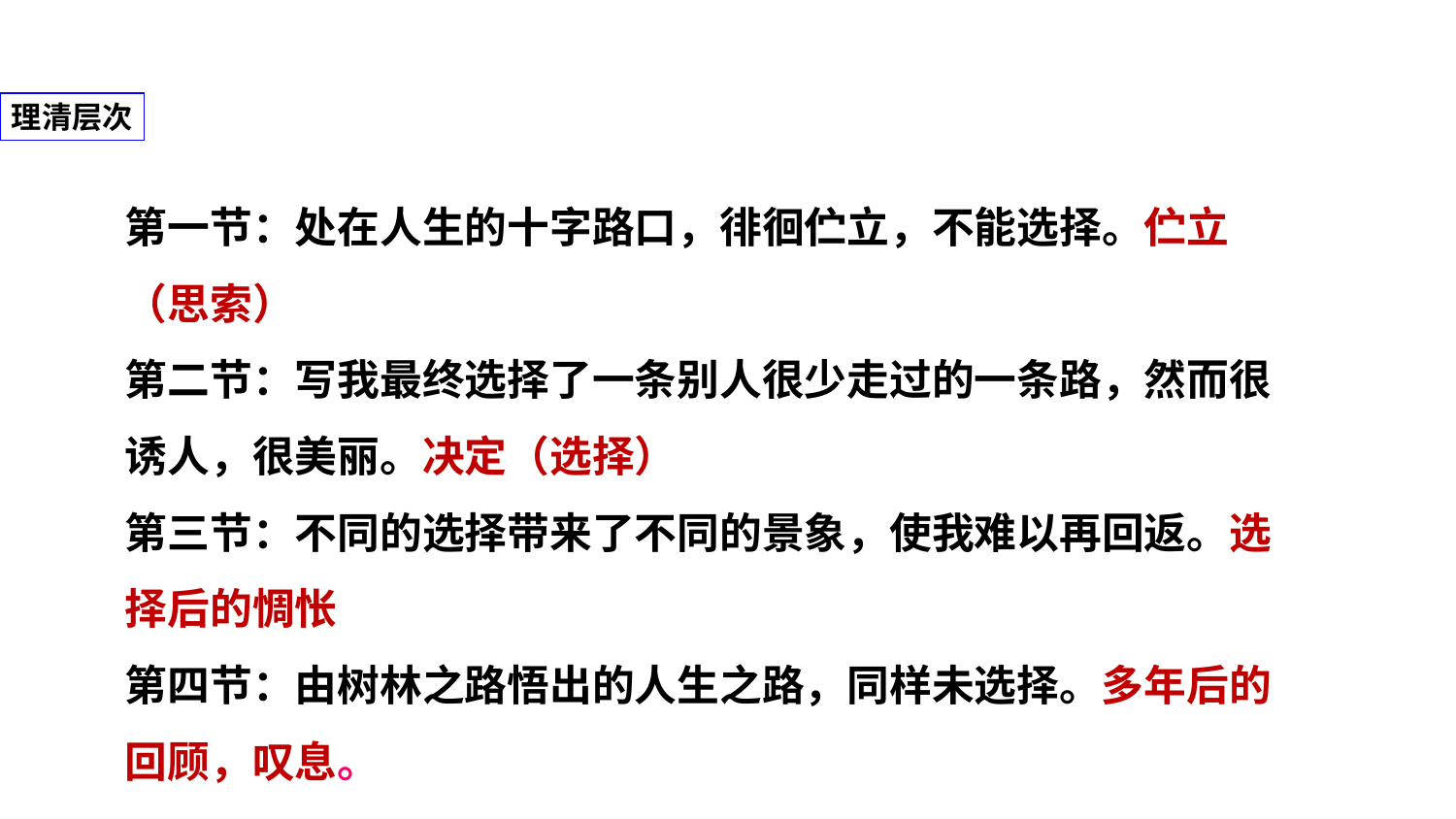

理清层次
第一节：处在人生的十字路口，徘徊伫立，不能选择。伫立（思索）
第二节：写我最终选择了一条别人很少走过的一条路，然而很诱人，很美丽。决定（选择）
第三节：不同的选择带来了不同的景象，使我难以再回返。选择后的惆怅
第四节：由树林之路悟出的人生之路，同样未选择。多年后的回顾，叹息。